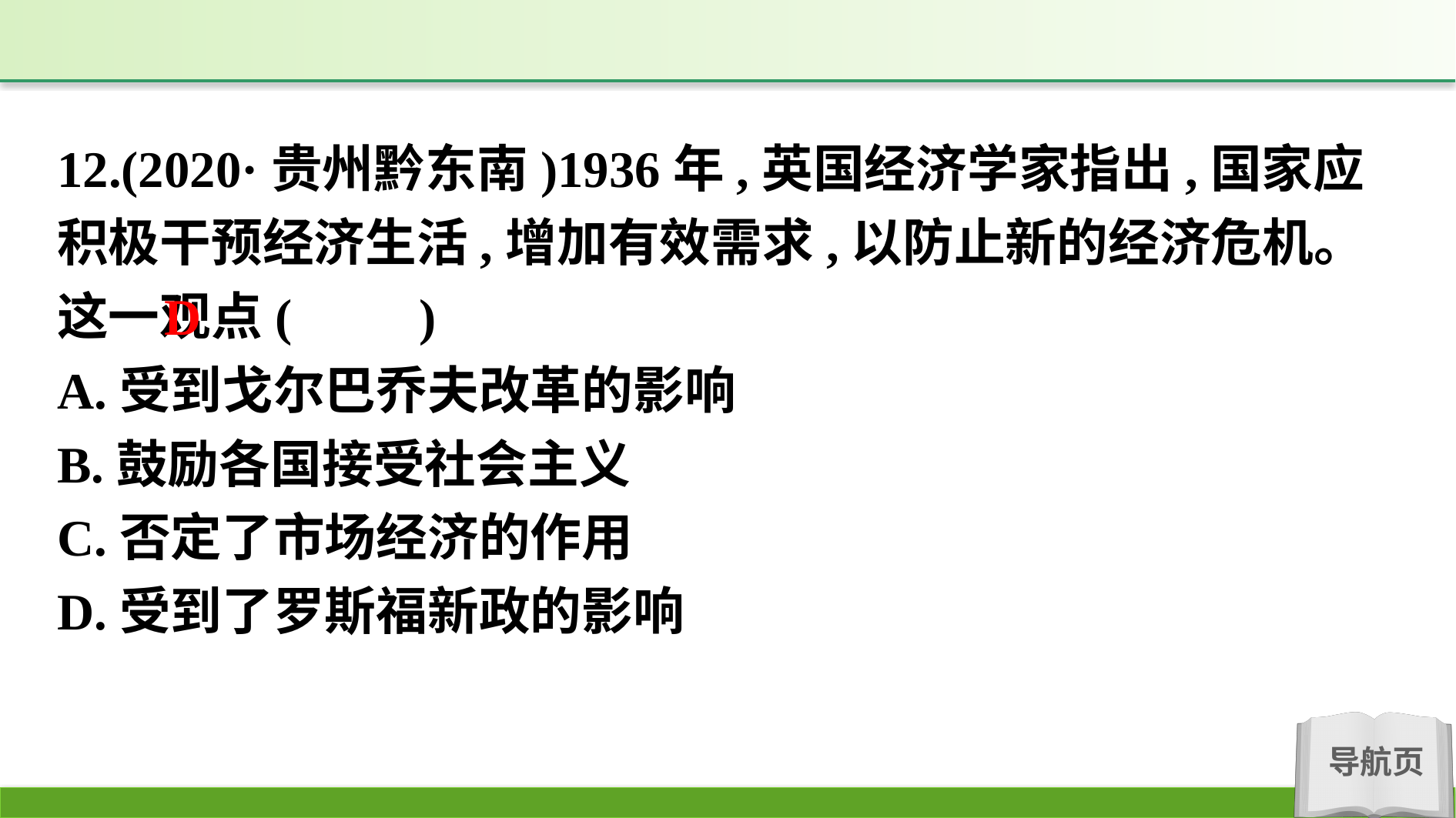

12.(2020·贵州黔东南)1936年,英国经济学家指出,国家应积极干预经济生活,增加有效需求,以防止新的经济危机。这一观点(　　)
A.受到戈尔巴乔夫改革的影响
B.鼓励各国接受社会主义
C.否定了市场经济的作用
D.受到了罗斯福新政的影响
D